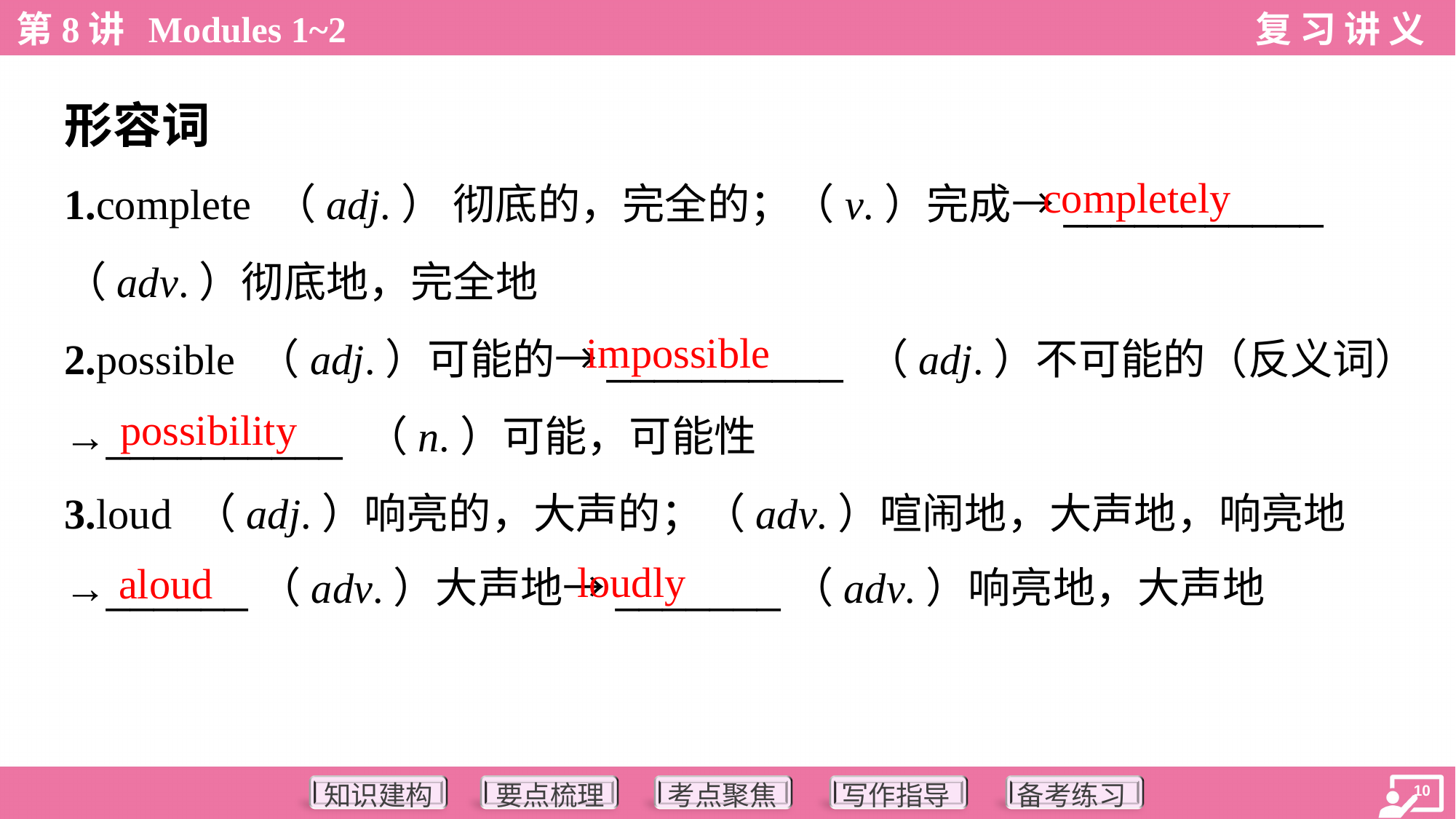

形容词
completely
1.complete （adj.） 彻底的，完全的；（v.）完成→___________
（adv.）彻底地，完全地
2.possible （adj.）可能的→__________ （adj.）不可能的（反义词）
→__________ （n.）可能，可能性
3.loud （adj.）响亮的，大声的；（adv.）喧闹地，大声地，响亮地
→______（adv.）大声地→_______（adv.）响亮地，大声地
impossible
possibility
loudly
aloud